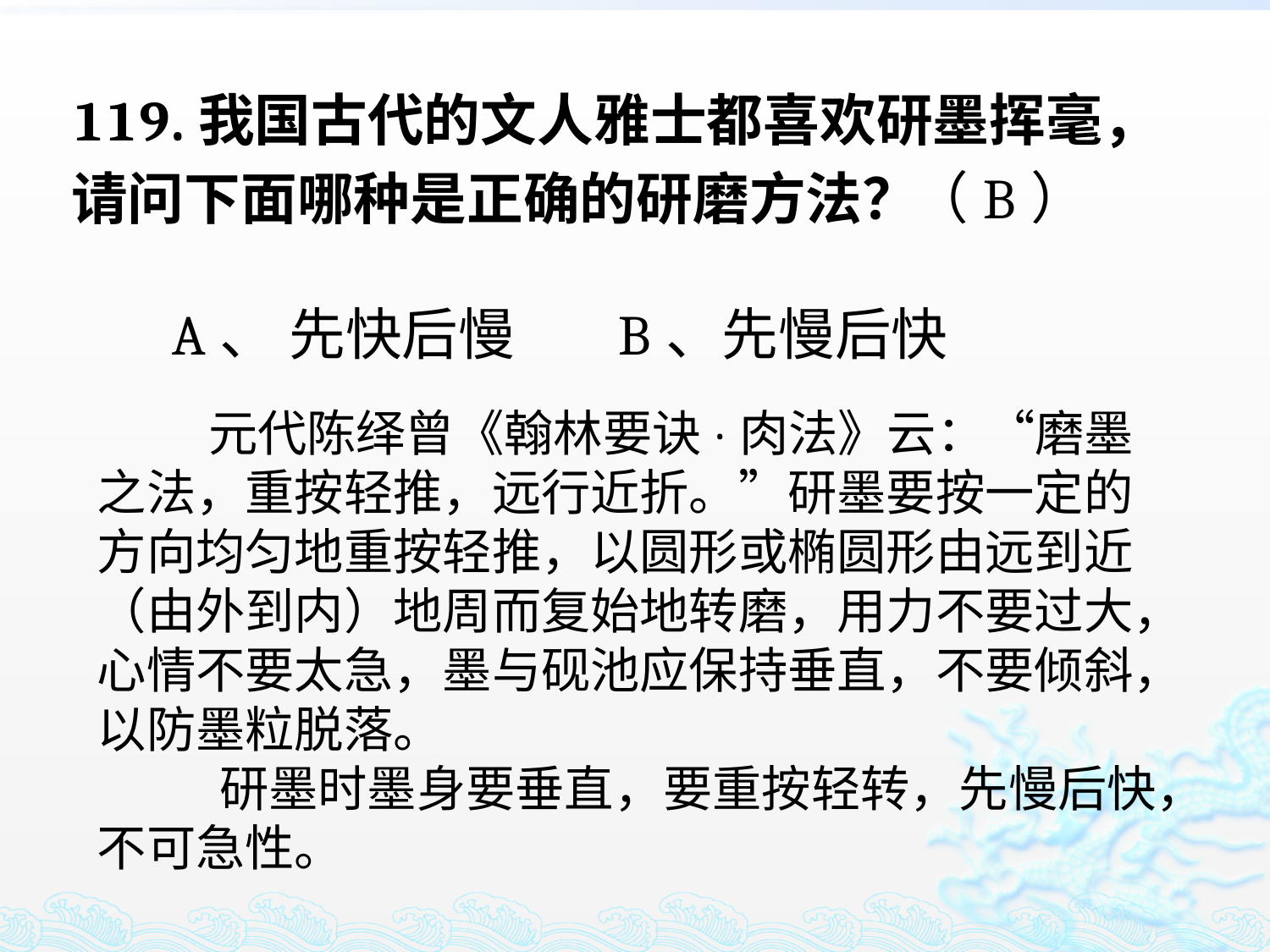

119.我国古代的文人雅士都喜欢研墨挥毫，请问下面哪种是正确的研磨方法？

        A、 先快后慢       B、先慢后快
（B）
         元代陈绎曾《翰林要诀·肉法》云：“磨墨之法，重按轻推，远行近折。”研墨要按一定的方向均匀地重按轻推，以圆形或椭圆形由远到近（由外到内）地周而复始地转磨，用力不要过大，心情不要太急，墨与砚池应保持垂直，不要倾斜，以防墨粒脱落。
          研墨时墨身要垂直，要重按轻转，先慢后快，不可急性。